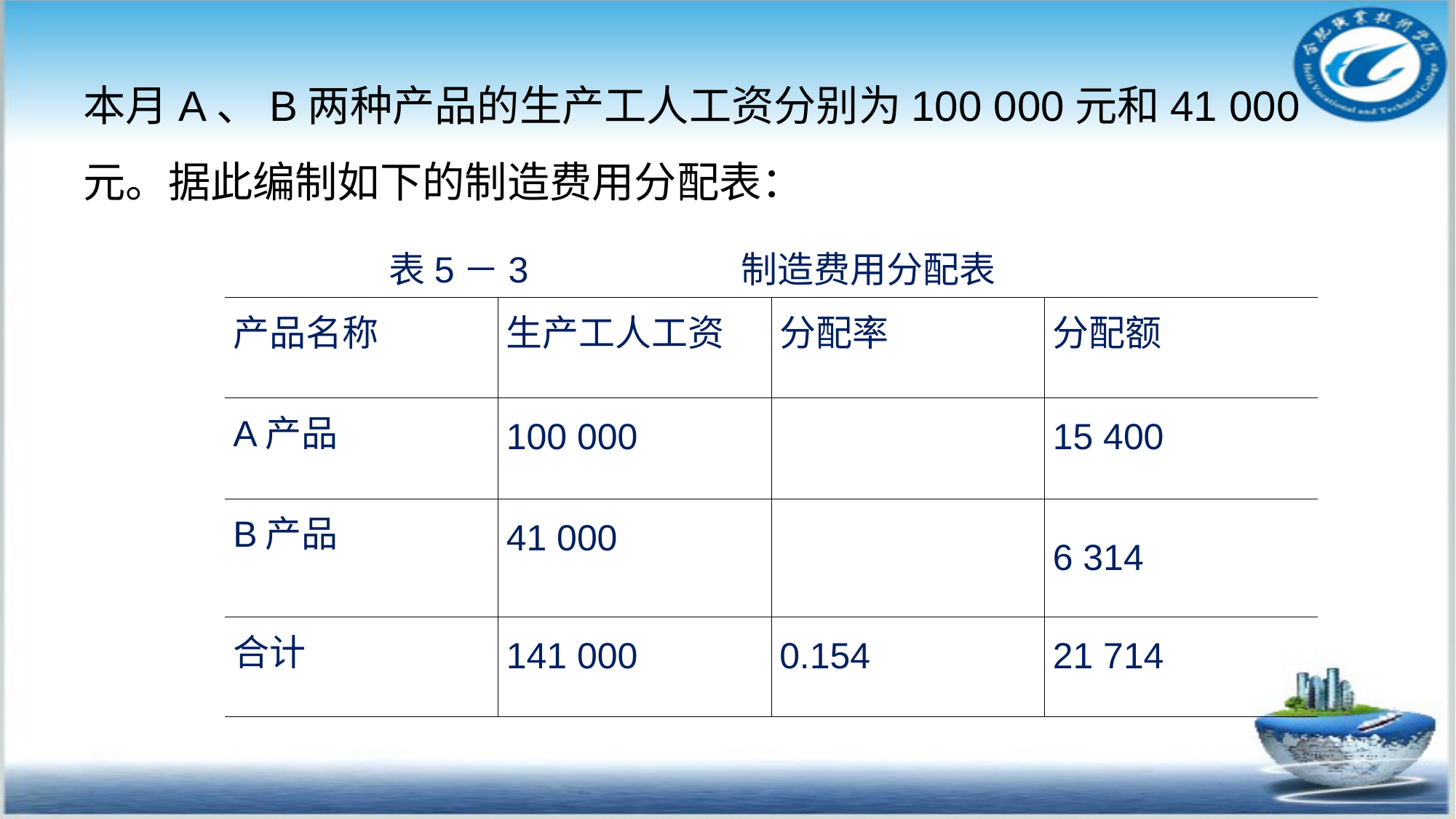

本月A、B两种产品的生产工人工资分别为100 000元和41 000元。据此编制如下的制造费用分配表：
表5－3                    制造费用分配表
| 产品名称 | 生产工人工资 | 分配率 | 分配额 |
| --- | --- | --- | --- |
| A产品 | 100 000 |  | 15 400 |
| B产品 | 41 000 |  | 6 314 |
| 合计 | 141 000 | 0.154 | 21 714 |